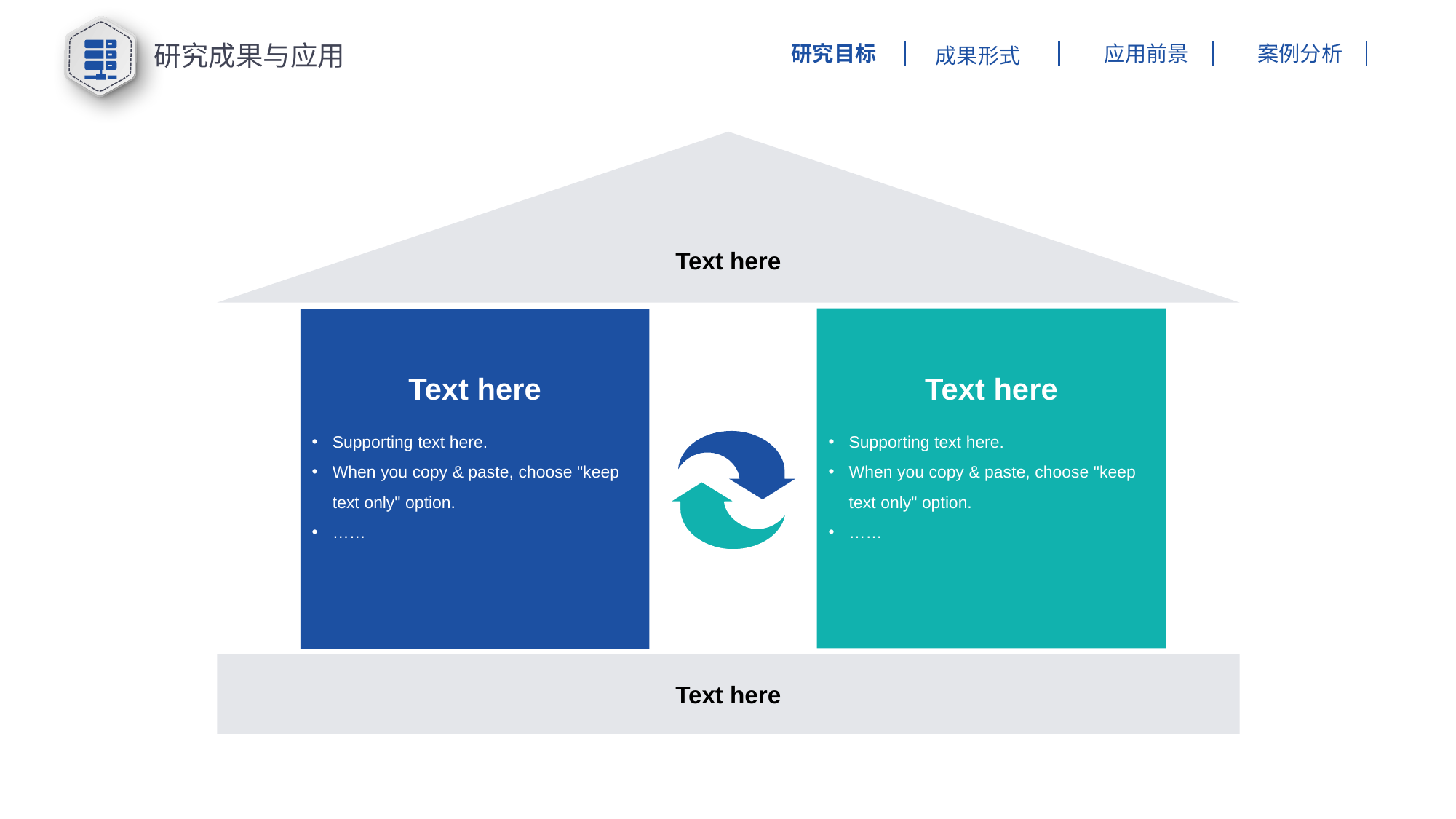

研究成果与应用
应用前景
案例分析
研究目标
成果形式

Text here

Text here
Supporting text here.
When you copy & paste, choose "keep text only" option.
……
Text here
Supporting text here.
When you copy & paste, choose "keep text only" option.
……

Text here